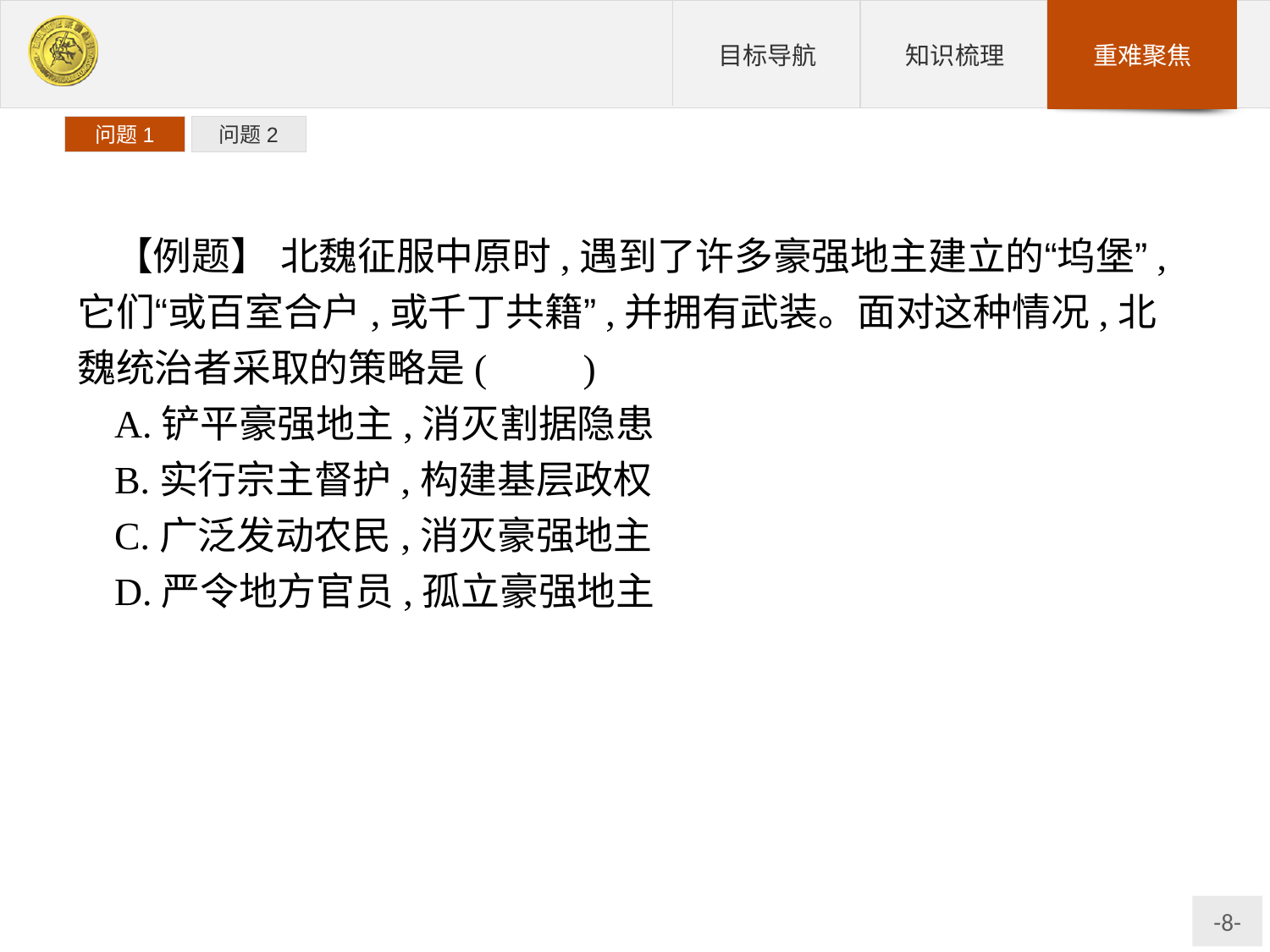

问题1
问题2
【例题】 北魏征服中原时,遇到了许多豪强地主建立的“坞堡”,它们“或百室合户,或千丁共籍”,并拥有武装。面对这种情况,北魏统治者采取的策略是(　　)
A.铲平豪强地主,消灭割据隐患
B.实行宗主督护,构建基层政权
C.广泛发动农民,消灭豪强地主
D.严令地方官员,孤立豪强地主
解析:北魏统一北方后,无力消灭豪强地主建立的坞堡,被迫承认坞堡组织的合法性。北魏政府任命这些坞堡主为地方行政官员,由他们代管征收赋税和徭役。这就是宗主督护制。
答案:B